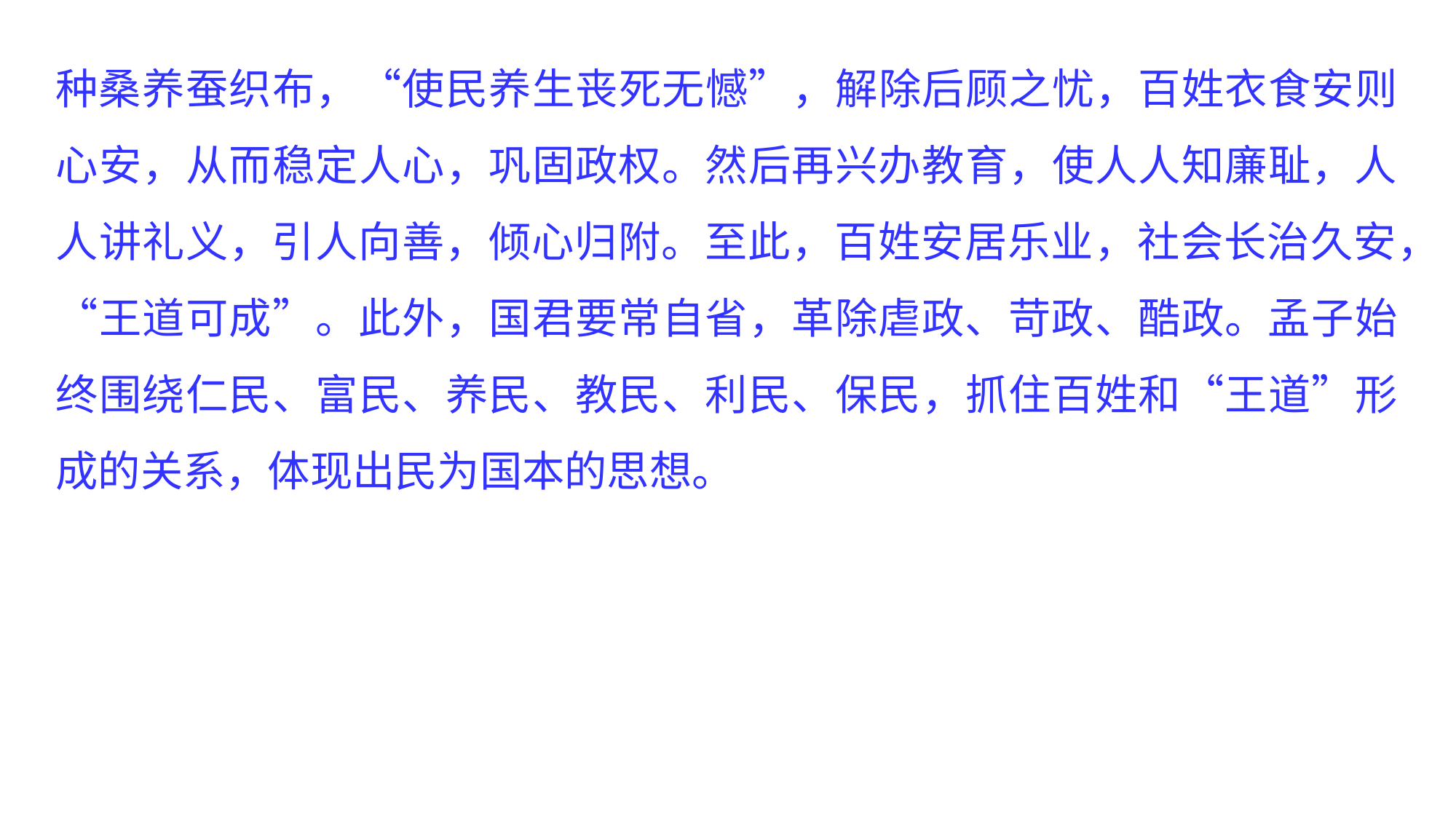

种桑养蚕织布，“使民养生丧死无憾”，解除后顾之忧，百姓衣食安则心安，从而稳定人心，巩固政权。然后再兴办教育，使人人知廉耻，人人讲礼义，引人向善，倾心归附。至此，百姓安居乐业，社会长治久安，“王道可成”。此外，国君要常自省，革除虐政、苛政、酷政。孟子始终围绕仁民、富民、养民、教民、利民、保民，抓住百姓和“王道”形成的关系，体现出民为国本的思想。